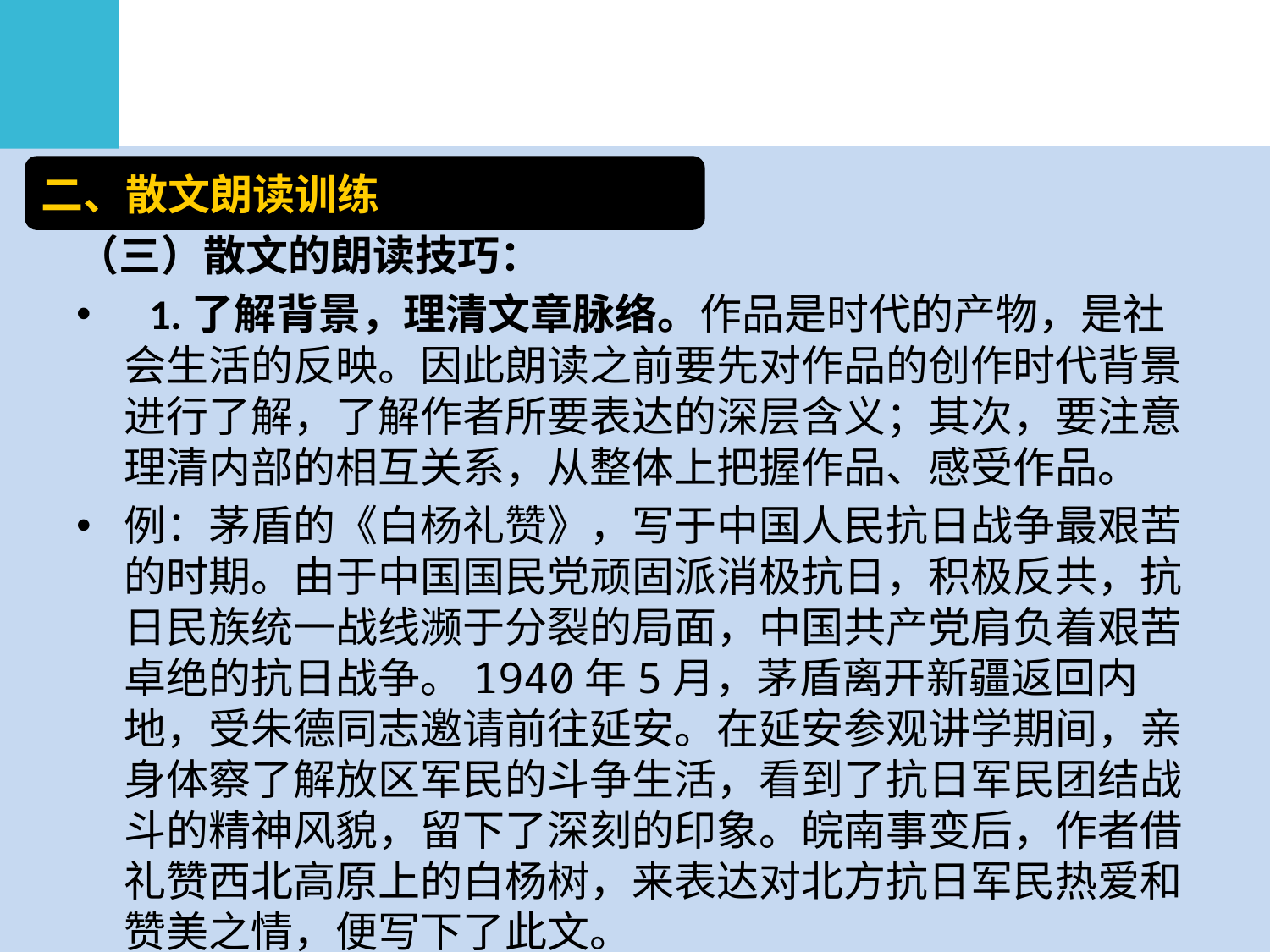

#

二、散文朗读训练

（三）散文的朗读技巧：
 1.了解背景，理清文章脉络。作品是时代的产物，是社会生活的反映。因此朗读之前要先对作品的创作时代背景进行了解，了解作者所要表达的深层含义；其次，要注意理清内部的相互关系，从整体上把握作品、感受作品。
例：茅盾的《白杨礼赞》，写于中国人民抗日战争最艰苦的时期。由于中国国民党顽固派消极抗日，积极反共，抗日民族统一战线濒于分裂的局面，中国共产党肩负着艰苦卓绝的抗日战争。1940年5月，茅盾离开新疆返回内地，受朱德同志邀请前往延安。在延安参观讲学期间，亲身体察了解放区军民的斗争生活，看到了抗日军民团结战斗的精神风貌，留下了深刻的印象。皖南事变后，作者借礼赞西北高原上的白杨树，来表达对北方抗日军民热爱和赞美之情，便写下了此文。